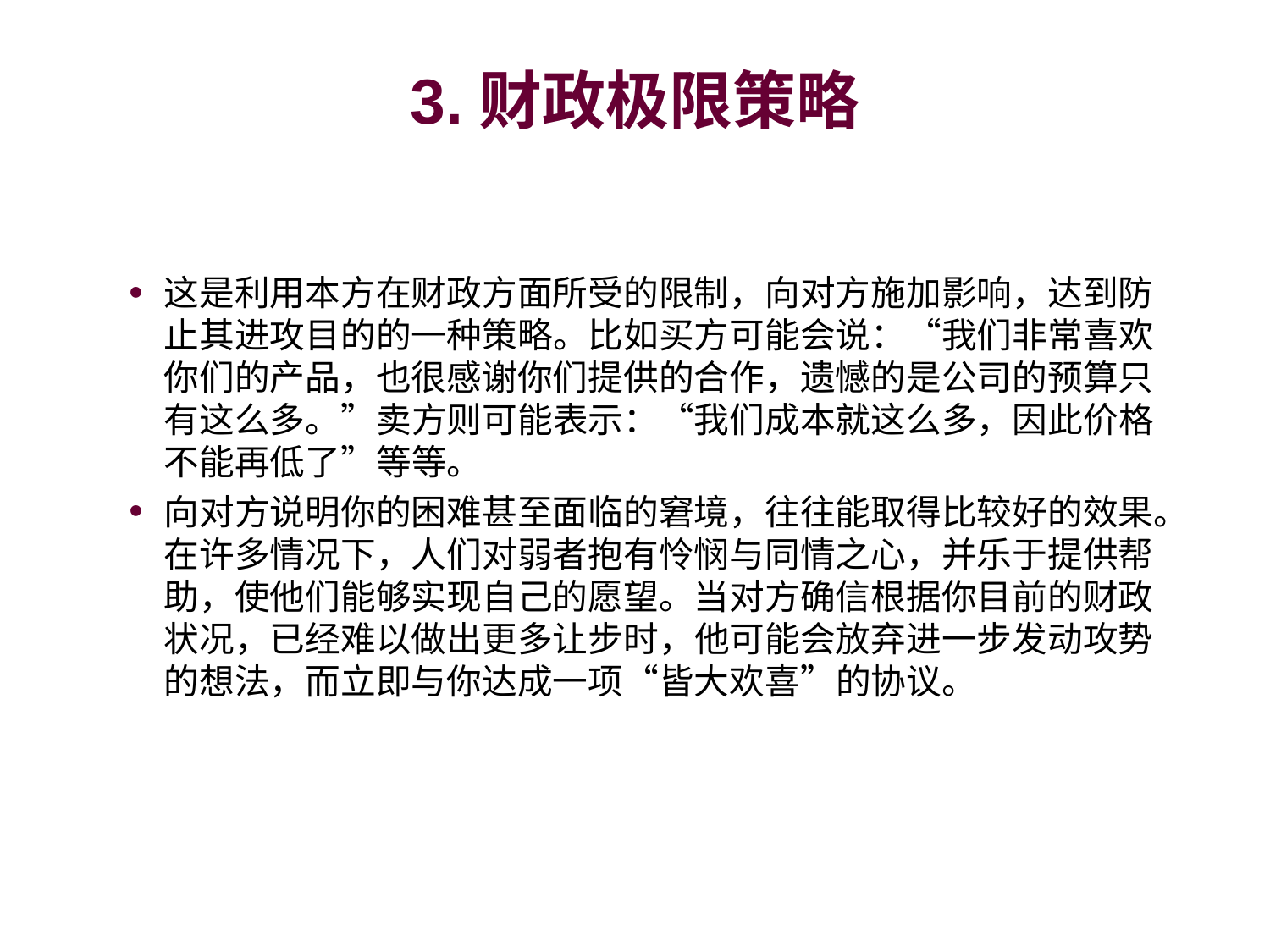

# 3.财政极限策略
这是利用本方在财政方面所受的限制，向对方施加影响，达到防止其进攻目的的一种策略。比如买方可能会说：“我们非常喜欢你们的产品，也很感谢你们提供的合作，遗憾的是公司的预算只有这么多。”卖方则可能表示：“我们成本就这么多，因此价格不能再低了”等等。
向对方说明你的困难甚至面临的窘境，往往能取得比较好的效果。在许多情况下，人们对弱者抱有怜悯与同情之心，并乐于提供帮助，使他们能够实现自己的愿望。当对方确信根据你目前的财政状况，已经难以做出更多让步时，他可能会放弃进一步发动攻势的想法，而立即与你达成一项“皆大欢喜”的协议。